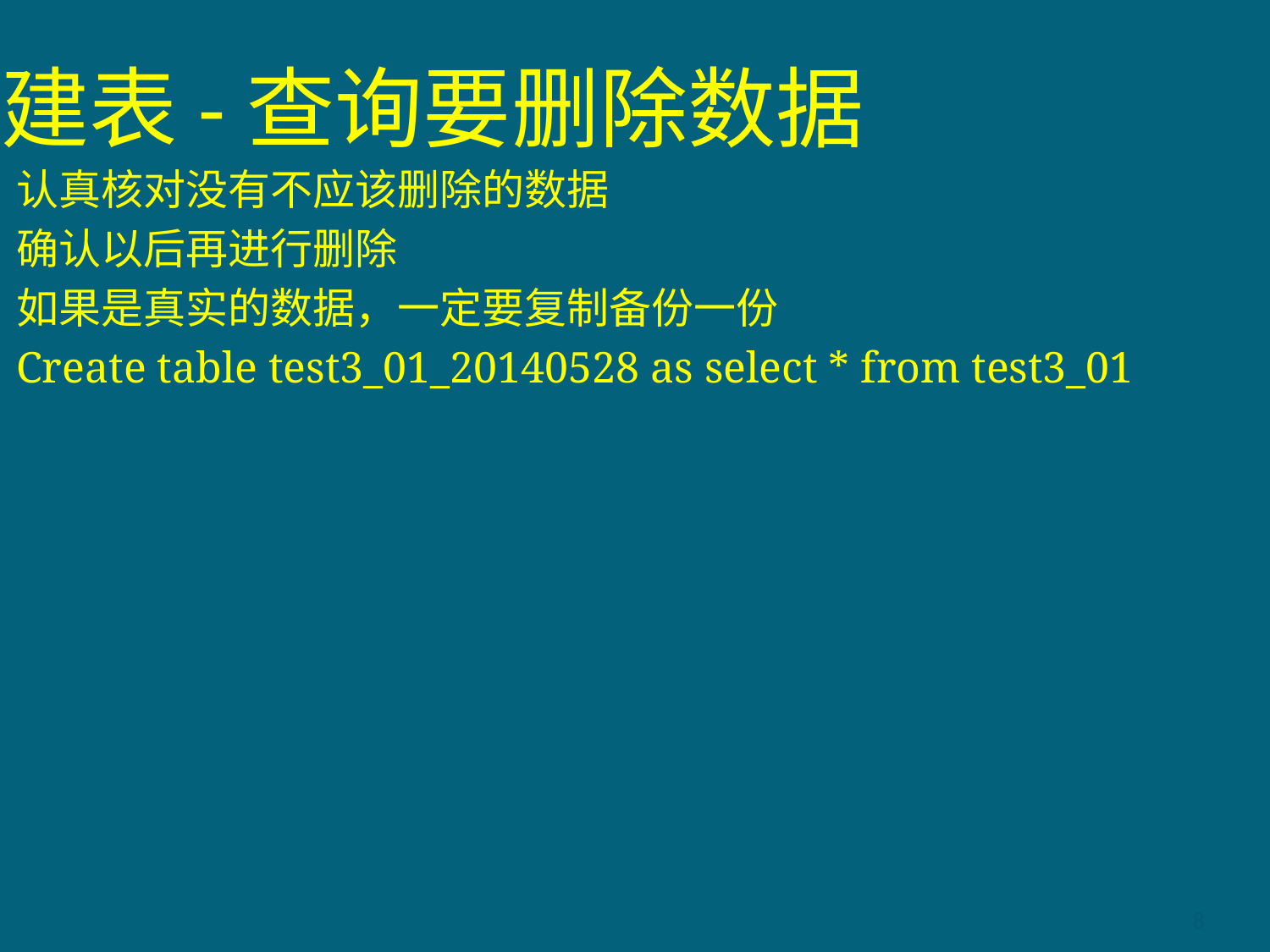

# 建表-查询要删除数据
认真核对没有不应该删除的数据
确认以后再进行删除
如果是真实的数据，一定要复制备份一份
Create table test3_01_20140528 as select * from test3_01

8